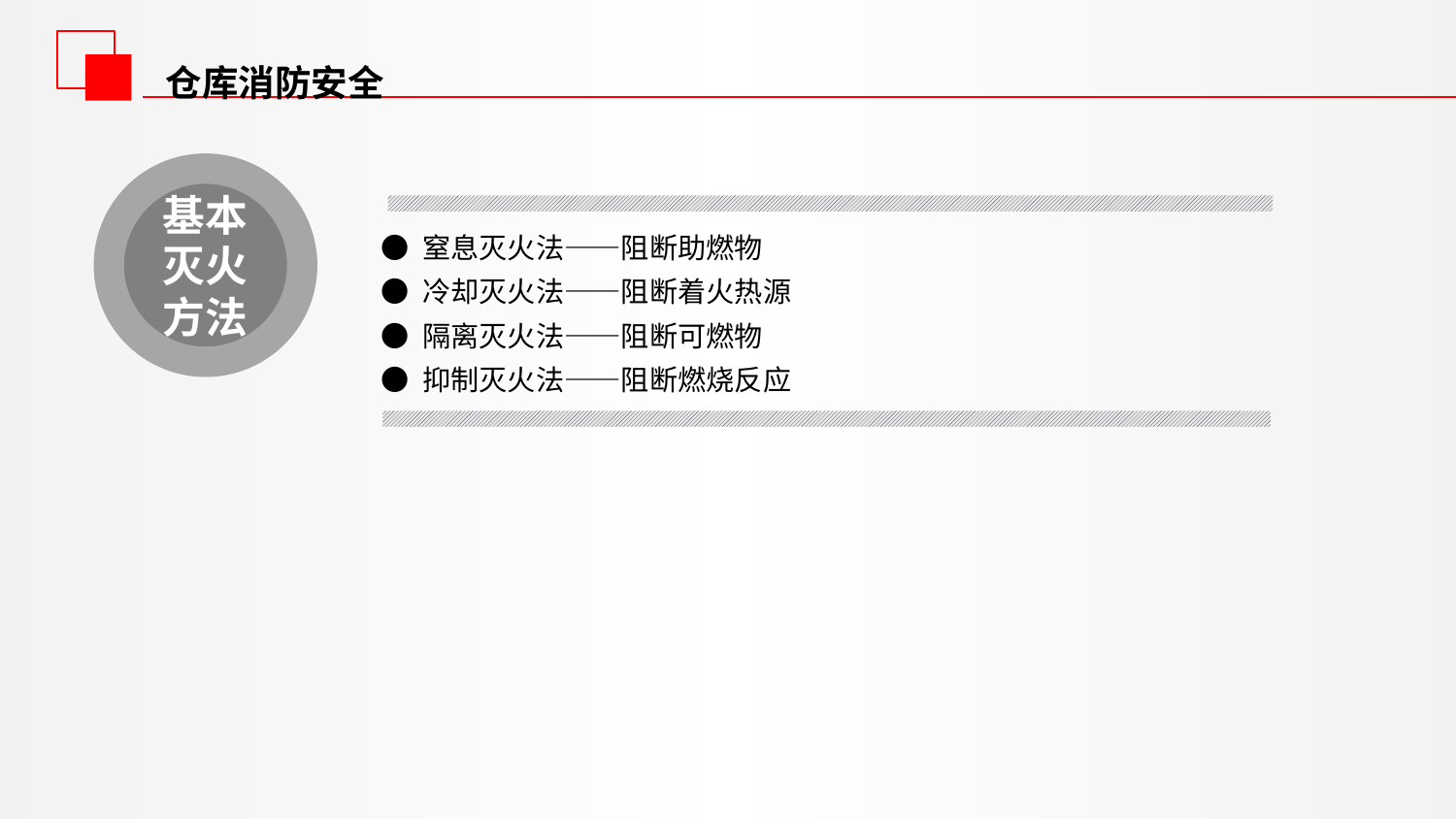

仓库消防安全
基本灭火方法

● 窒息灭火法——阻断助燃物
● 冷却灭火法——阻断着火热源
● 隔离灭火法——阻断可燃物
● 抑制灭火法——阻断燃烧反应